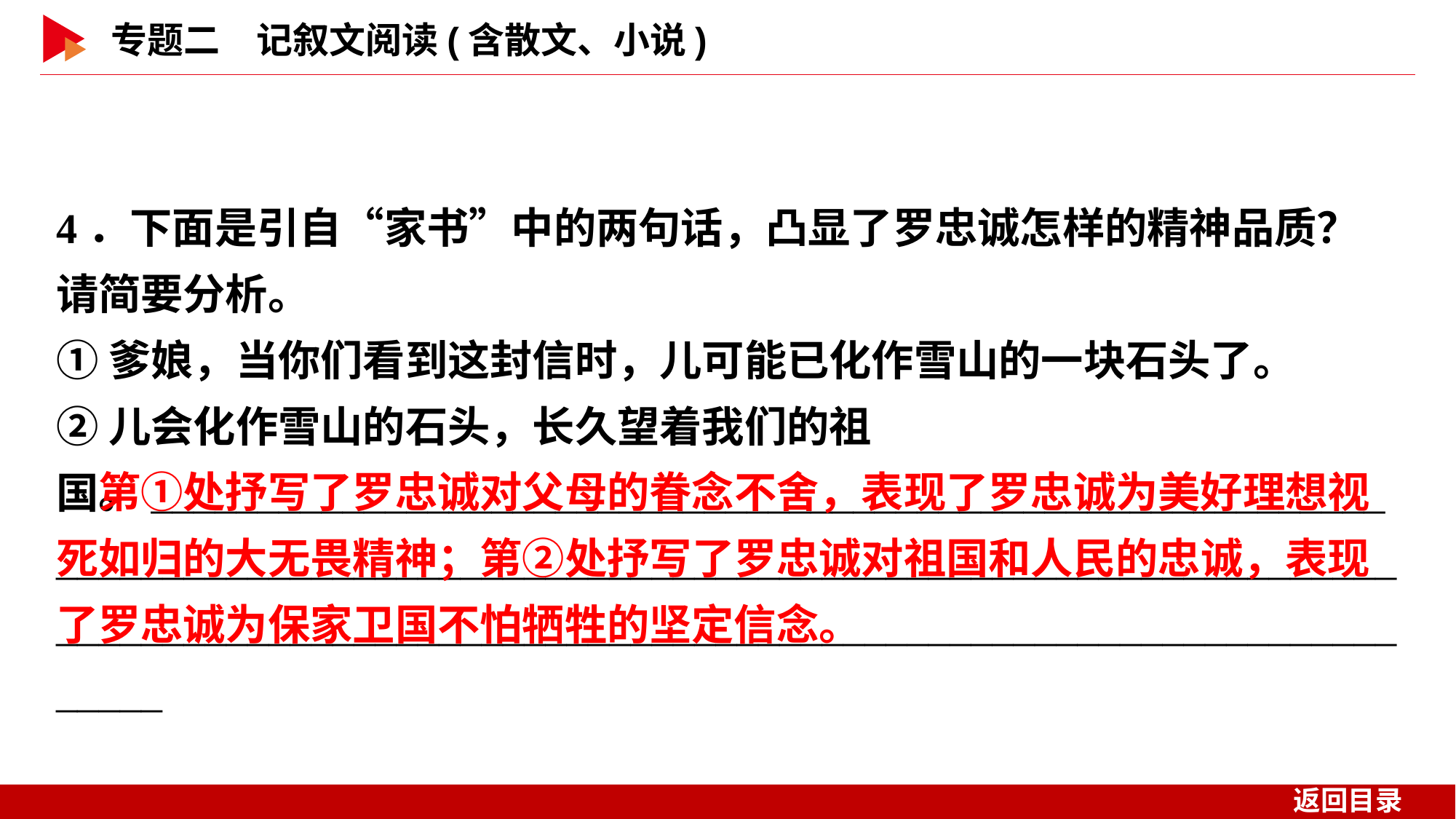

4．下面是引自“家书”中的两句话，凸显了罗忠诚怎样的精神品质？请简要分析。
①爹娘，当你们看到这封信时，儿可能已化作雪山的一块石头了。
②儿会化作雪山的石头，长久望着我们的祖国。_____________________________________________________________________________________________________________________________________________________________________________________________
　第①处抒写了罗忠诚对父母的眷念不舍，表现了罗忠诚为美好理想视死如归的大无畏精神；第②处抒写了罗忠诚对祖国和人民的忠诚，表现了罗忠诚为保家卫国不怕牺牲的坚定信念。